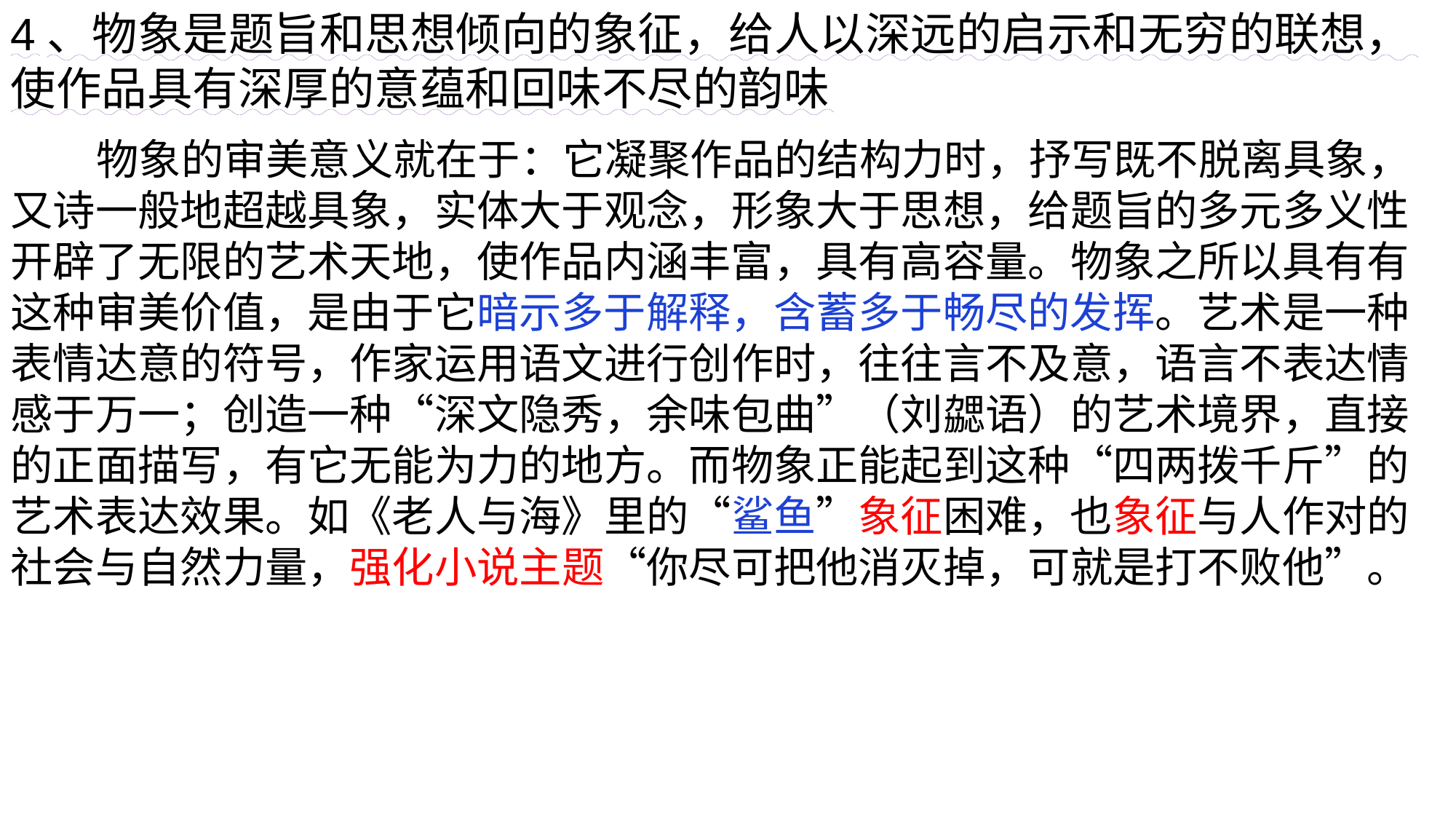

4、物象是题旨和思想倾向的象征，给人以深远的启示和无穷的联想，使作品具有深厚的意蕴和回味不尽的韵味
        物象的审美意义就在于：它凝聚作品的结构力时，抒写既不脱离具象，又诗一般地超越具象，实体大于观念，形象大于思想，给题旨的多元多义性开辟了无限的艺术天地，使作品内涵丰富，具有高容量。物象之所以具有有这种审美价值，是由于它暗示多于解释，含蓄多于畅尽的发挥。艺术是一种表情达意的符号，作家运用语文进行创作时，往往言不及意，语言不表达情感于万一；创造一种“深文隐秀，余味包曲”（刘勰语）的艺术境界，直接的正面描写，有它无能为力的地方。而物象正能起到这种“四两拨千斤”的艺术表达效果。如《老人与海》里的“鲨鱼”象征困难，也象征与人作对的社会与自然力量，强化小说主题“你尽可把他消灭掉，可就是打不败他”。